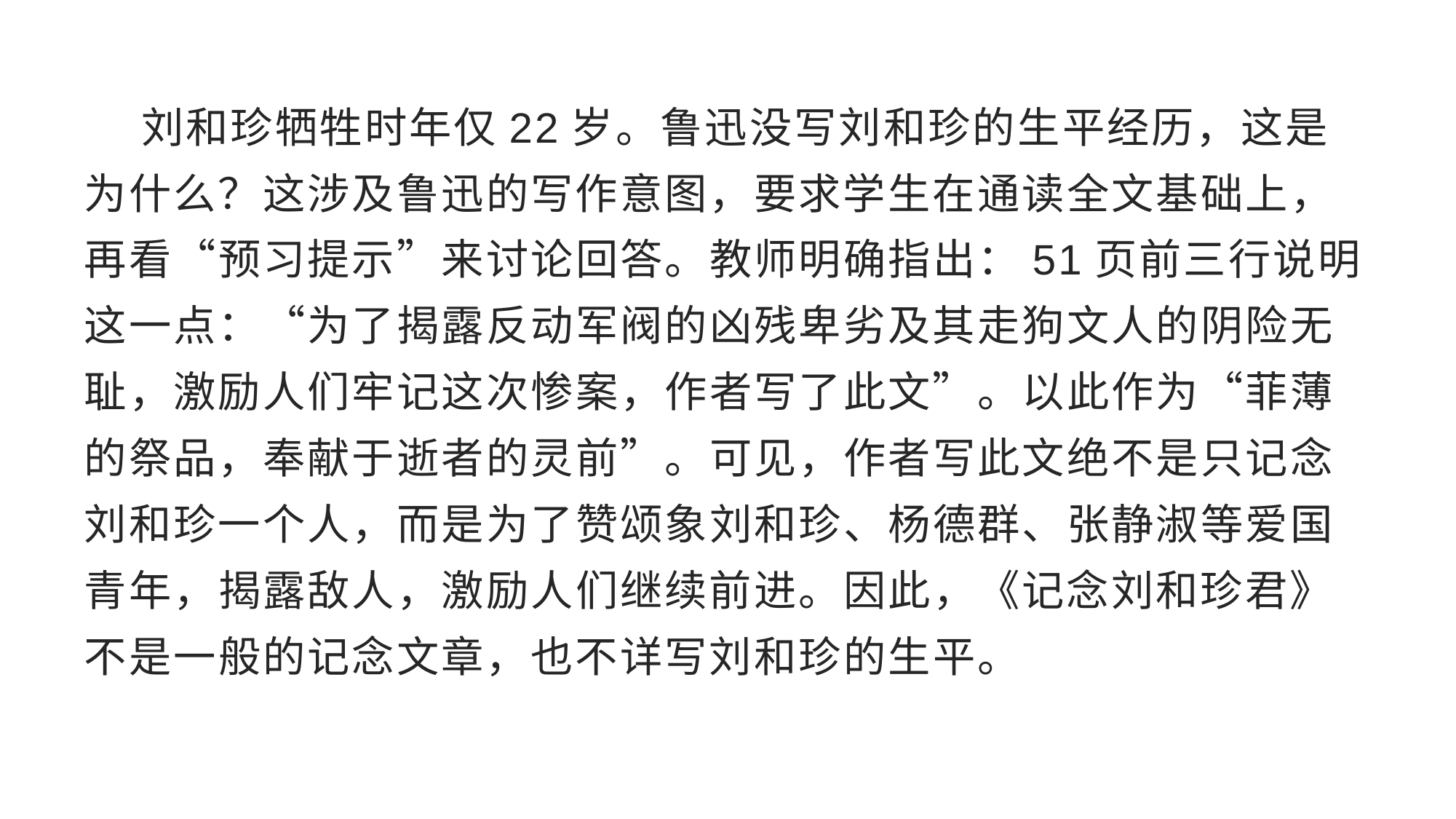

刘和珍牺牲时年仅22岁。鲁迅没写刘和珍的生平经历，这是为什么？这涉及鲁迅的写作意图，要求学生在通读全文基础上，再看“预习提示”来讨论回答。教师明确指出：51页前三行说明这一点：“为了揭露反动军阀的凶残卑劣及其走狗文人的阴险无耻，激励人们牢记这次惨案，作者写了此文”。以此作为“菲薄的祭品，奉献于逝者的灵前”。可见，作者写此文绝不是只记念刘和珍一个人，而是为了赞颂象刘和珍、杨德群、张静淑等爱国青年，揭露敌人，激励人们继续前进。因此，《记念刘和珍君》不是一般的记念文章，也不详写刘和珍的生平。